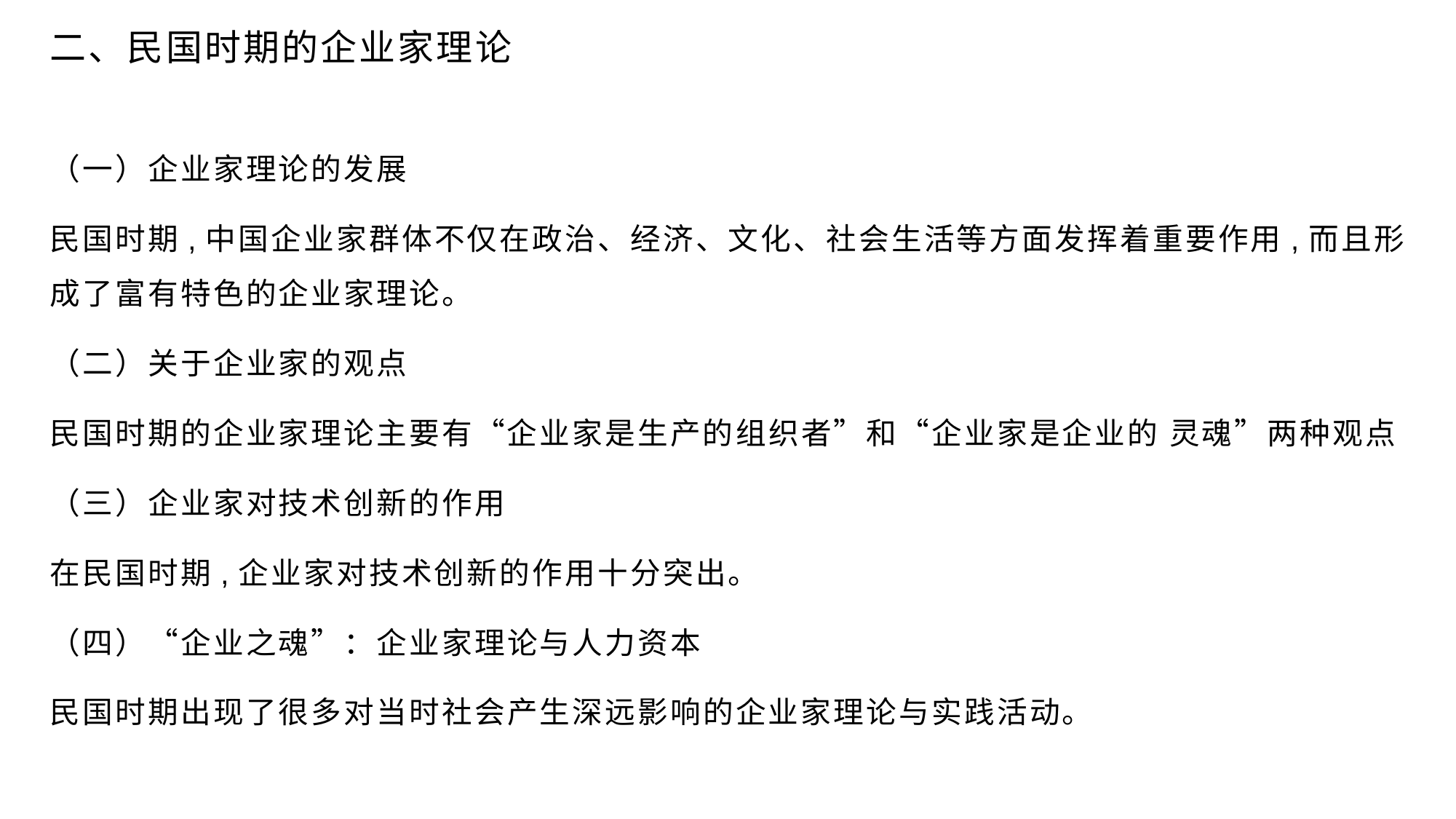

二、民国时期的企业家理论

（一）企业家理论的发展
民国时期,中国企业家群体不仅在政治、经济、文化、社会生活等方面发挥着重要作用,而且形成了富有特色的企业家理论。
（二）关于企业家的观点
民国时期的企业家理论主要有“企业家是生产的组织者”和“企业家是企业的 灵魂”两种观点
（三）企业家对技术创新的作用
在民国时期,企业家对技术创新的作用十分突出。
（四）“企业之魂”：企业家理论与人力资本
民国时期出现了很多对当时社会产生深远影响的企业家理论与实践活动。